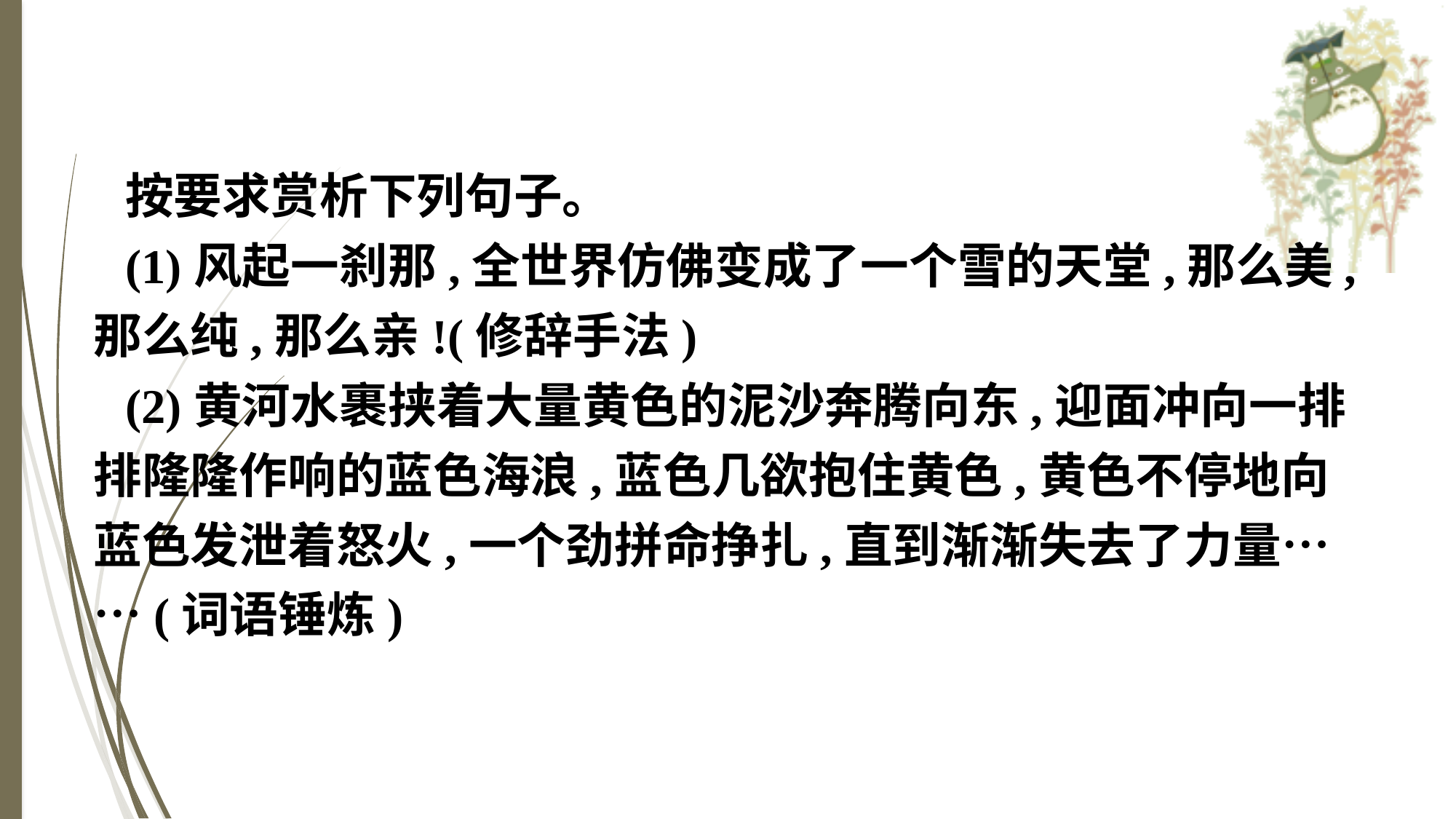

按要求赏析下列句子。
(1)风起一刹那,全世界仿佛变成了一个雪的天堂,那么美,那么纯,那么亲!(修辞手法)
(2)黄河水裹挟着大量黄色的泥沙奔腾向东,迎面冲向一排排隆隆作响的蓝色海浪,蓝色几欲抱住黄色,黄色不停地向蓝色发泄着怒火,一个劲拼命挣扎,直到渐渐失去了力量……(词语锤炼)